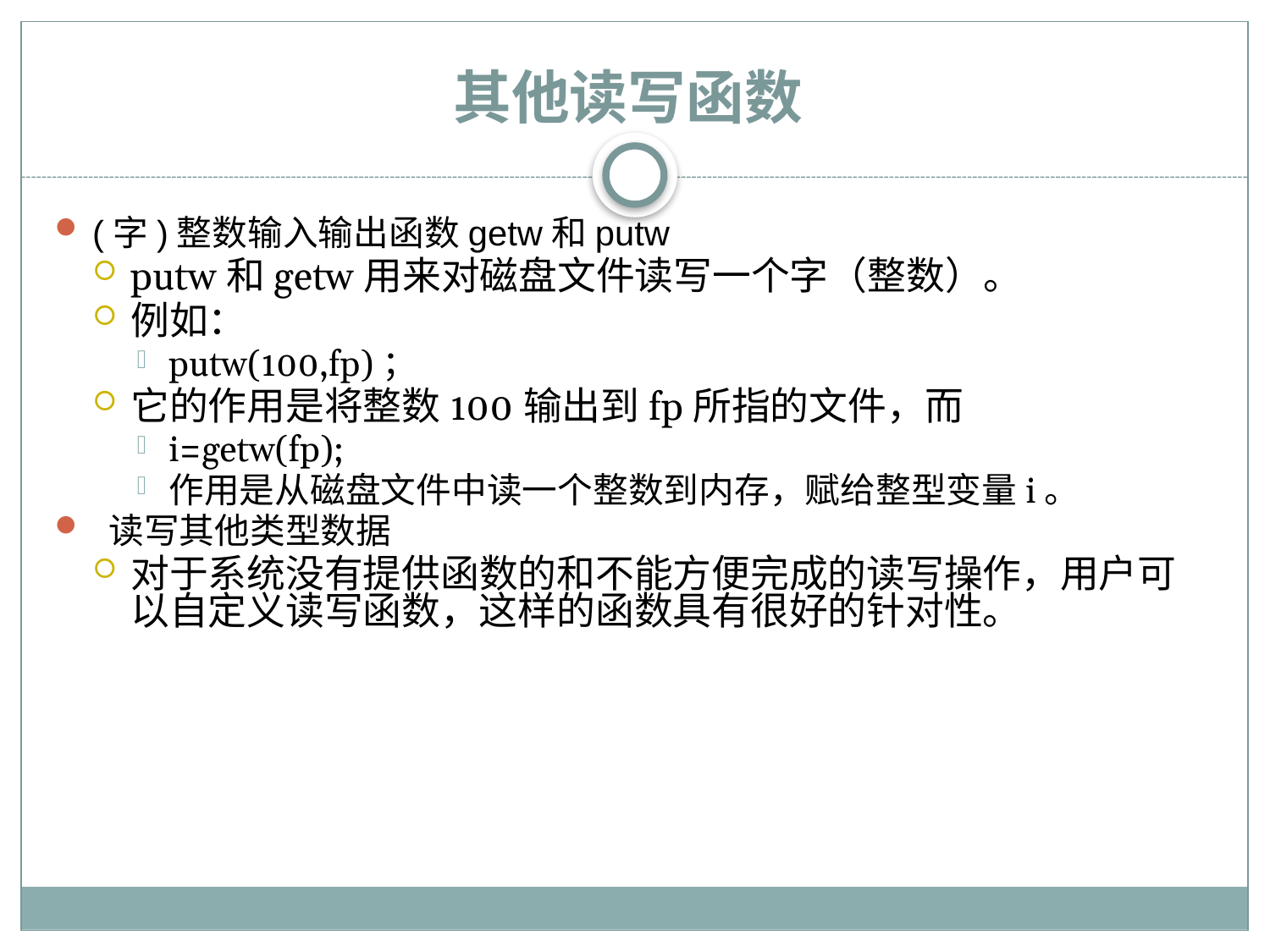

# 其他读写函数
(字)整数输入输出函数getw和putw
putw和getw用来对磁盘文件读写一个字（整数）。
例如：
putw(100,fp)；
它的作用是将整数100输出到fp所指的文件，而
i=getw(fp);
作用是从磁盘文件中读一个整数到内存，赋给整型变量i。
 读写其他类型数据
对于系统没有提供函数的和不能方便完成的读写操作，用户可以自定义读写函数，这样的函数具有很好的针对性。